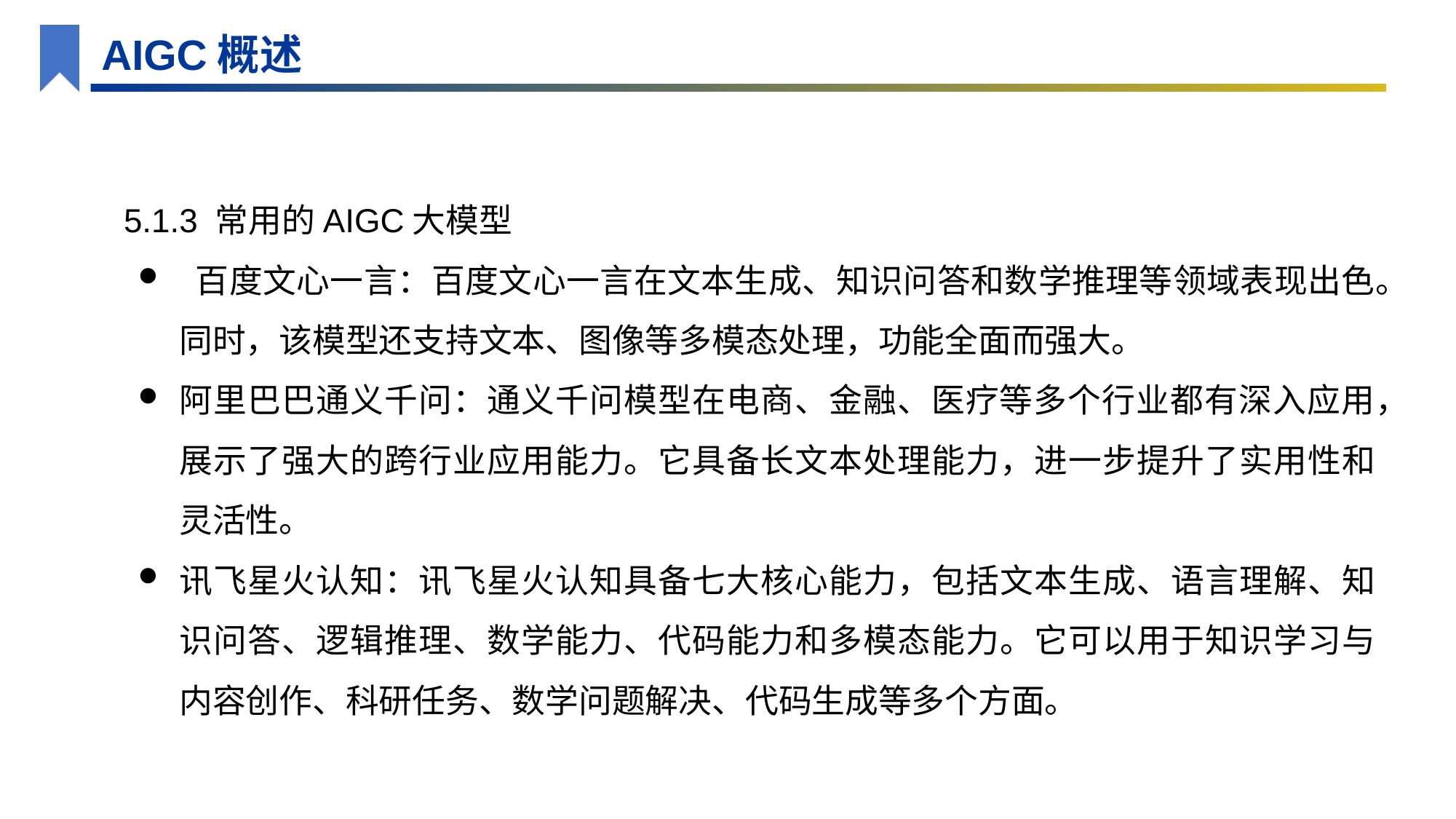

AIGC概述
5.1.3 常用的AIGC大模型
 百度文心一言：百度文心一言在文本生成、知识问答和数学推理等领域表现出色。同时，该模型还支持文本、图像等多模态处理，功能全面而强大。
阿里巴巴通义千问：通义千问模型在电商、金融、医疗等多个行业都有深入应用，展示了强大的跨行业应用能力。它具备长文本处理能力，进一步提升了实用性和灵活性。
讯飞星火认知：讯飞星火认知具备七大核心能力，包括文本生成、语言理解、知识问答、逻辑推理、数学能力、代码能力和多模态能力。它可以用于知识学习与内容创作、科研任务、数学问题解决、代码生成等多个方面。